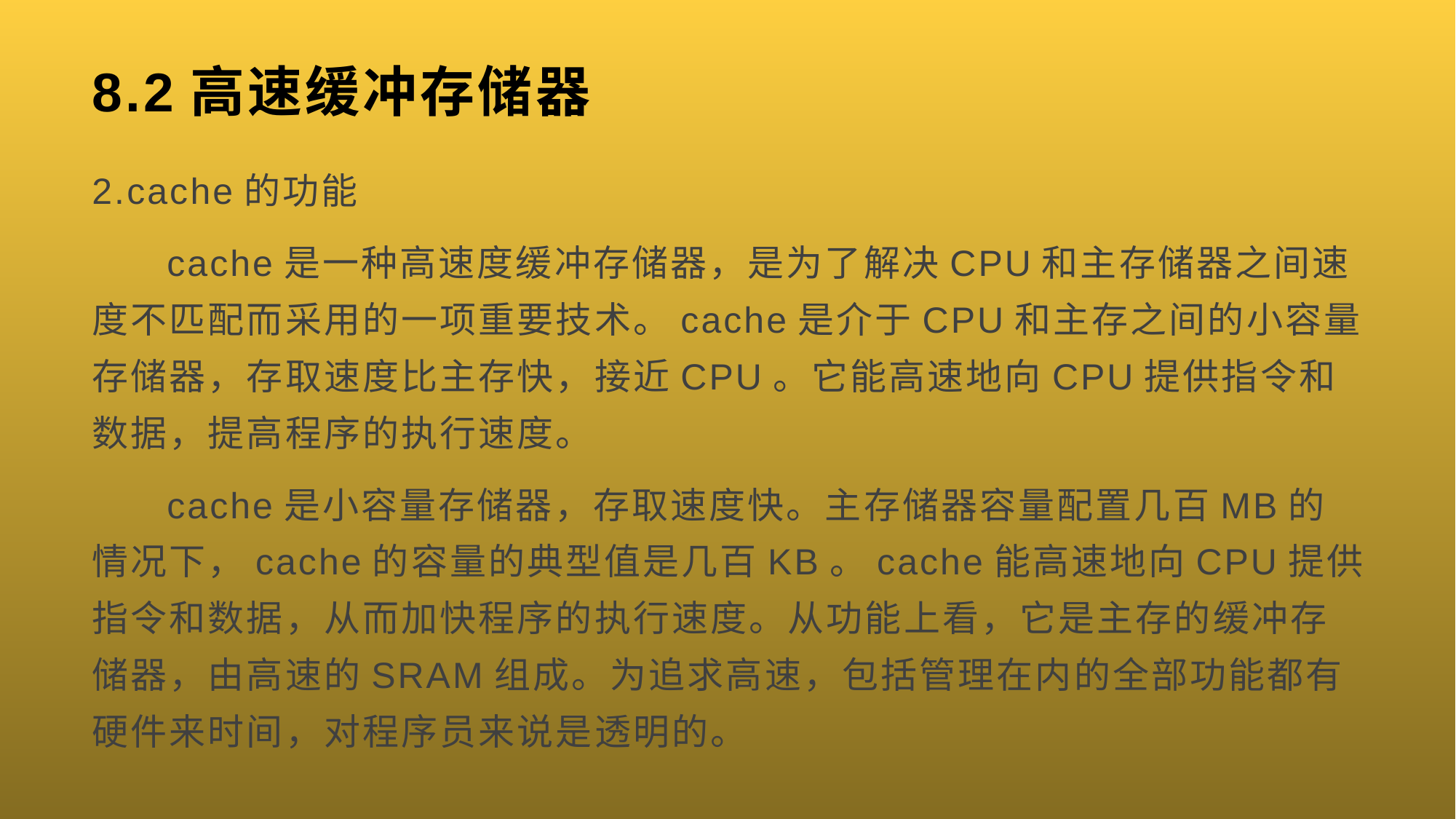

# 8.2高速缓冲存储器
2.cache的功能
      cache是一种高速度缓冲存储器，是为了解决CPU和主存储器之间速度不匹配而采用的一项重要技术。cache是介于CPU和主存之间的小容量存储器，存取速度比主存快，接近CPU。它能高速地向CPU提供指令和数据，提高程序的执行速度。
      cache是小容量存储器，存取速度快。主存储器容量配置几百MB的情况下，cache的容量的典型值是几百KB。cache能高速地向CPU提供指令和数据，从而加快程序的执行速度。从功能上看，它是主存的缓冲存储器，由高速的SRAM组成。为追求高速，包括管理在内的全部功能都有硬件来时间，对程序员来说是透明的。